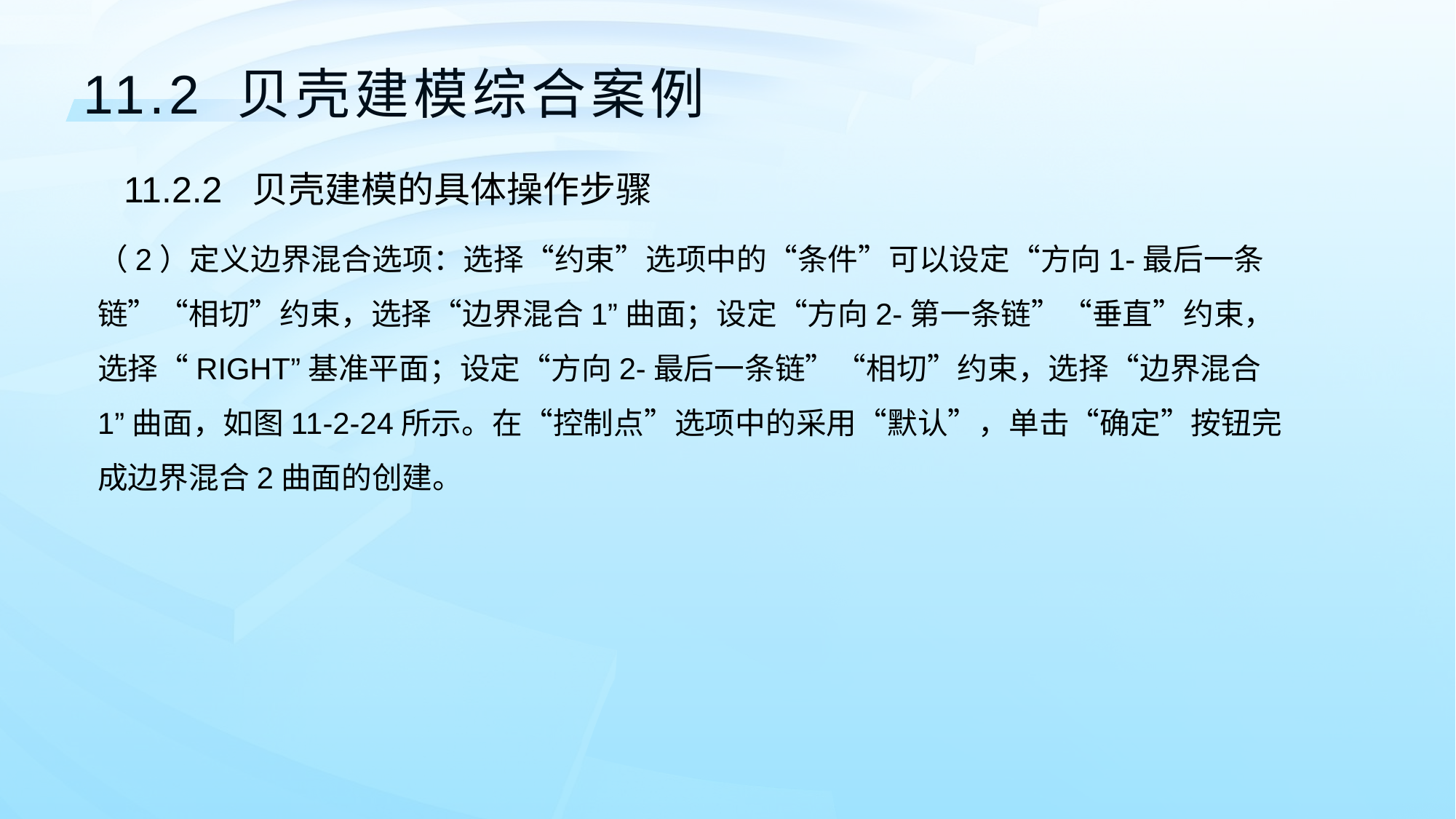

11.2 贝壳建模综合案例
11.2.2	 贝壳建模的具体操作步骤
（2）定义边界混合选项：选择“约束”选项中的“条件”可以设定“方向1-最后一条链”“相切”约束，选择“边界混合1”曲面；设定“方向2-第一条链”“垂直”约束，选择“RIGHT”基准平面；设定“方向2-最后一条链”“相切”约束，选择“边界混合1”曲面，如图11-2-24所示。在“控制点”选项中的采用“默认”，单击“确定”按钮完成边界混合2曲面的创建。